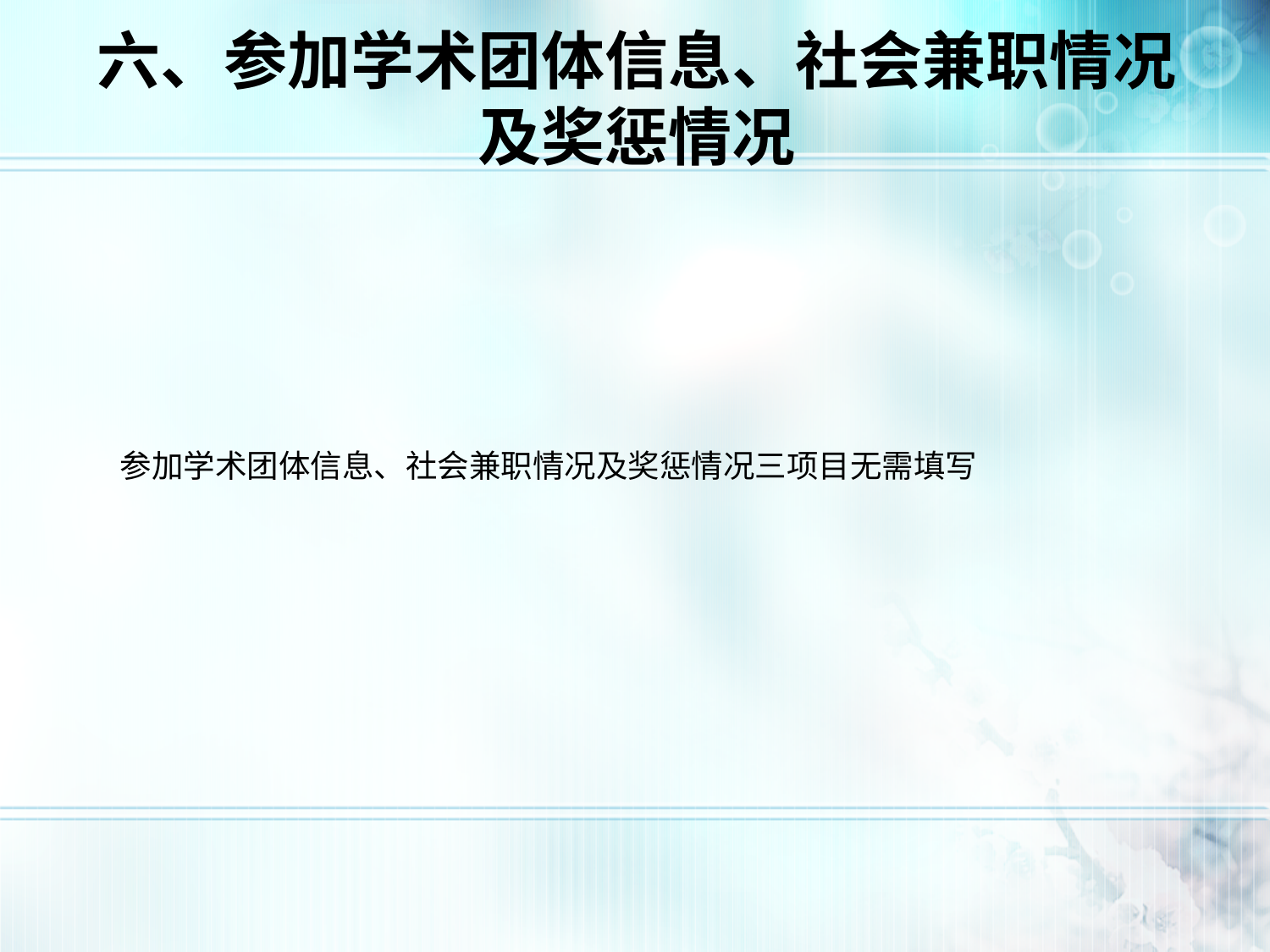

# 六、参加学术团体信息、社会兼职情况及奖惩情况
参加学术团体信息、社会兼职情况及奖惩情况三项目无需填写